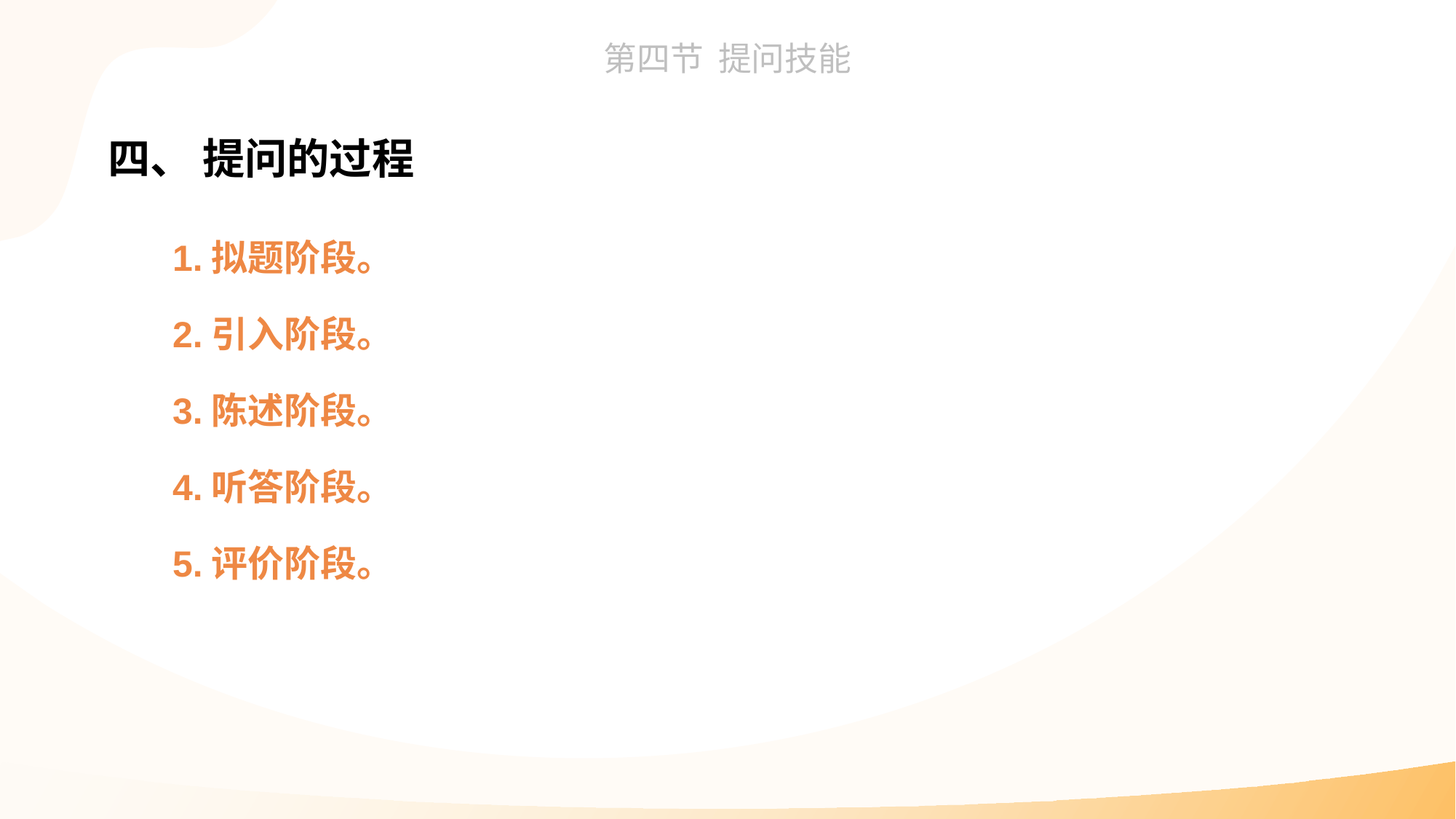

四、 提问的过程
1.拟题阶段。
2.引入阶段。
3.陈述阶段。
4.听答阶段。
5.评价阶段。